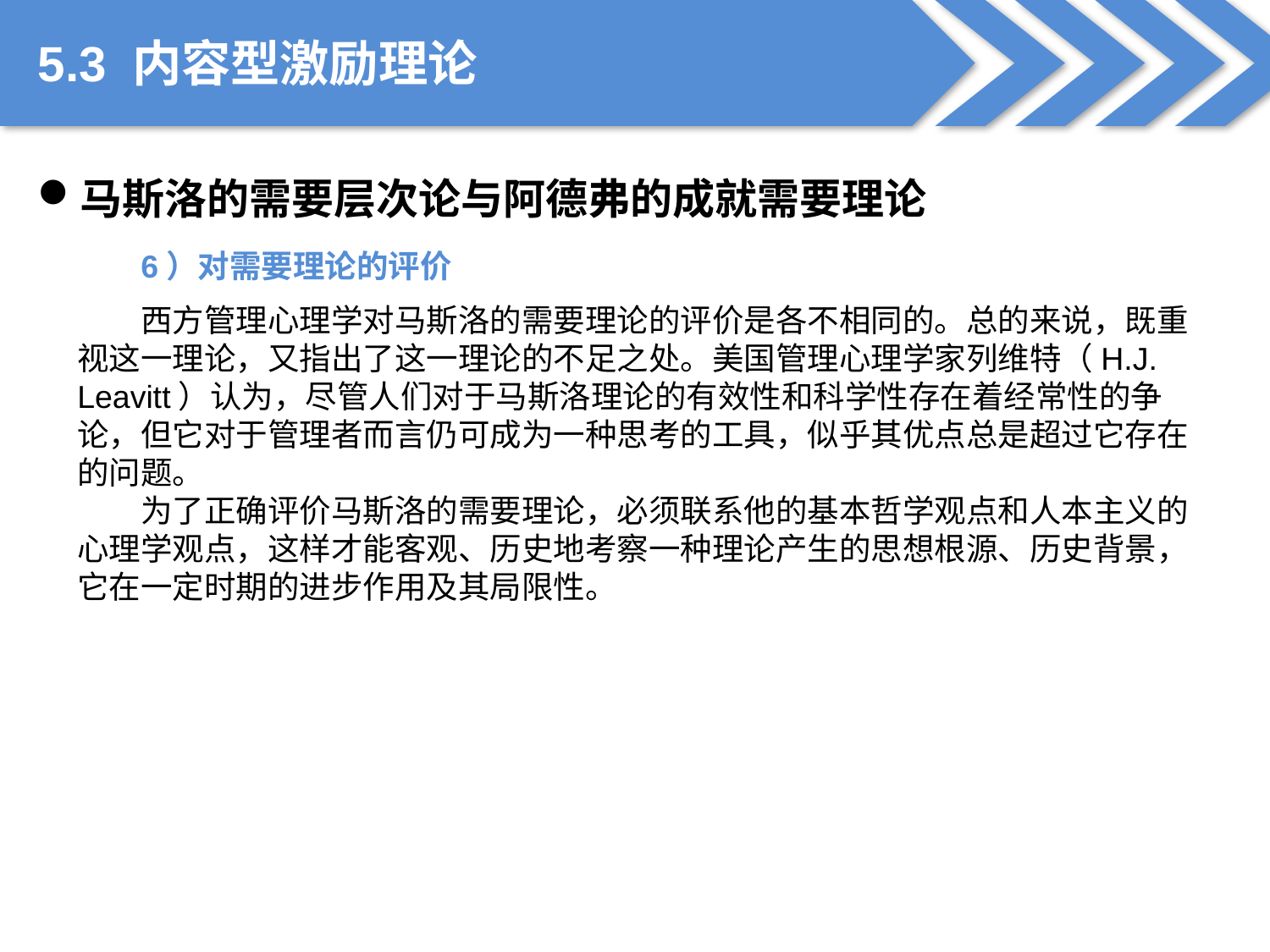

5.3 内容型激励理论
马斯洛的需要层次论与阿德弗的成就需要理论
6）对需要理论的评价
西方管理心理学对马斯洛的需要理论的评价是各不相同的。总的来说，既重视这一理论，又指出了这一理论的不足之处。美国管理心理学家列维特（H.J. Leavitt）认为，尽管人们对于马斯洛理论的有效性和科学性存在着经常性的争论，但它对于管理者而言仍可成为一种思考的工具，似乎其优点总是超过它存在的问题。
为了正确评价马斯洛的需要理论，必须联系他的基本哲学观点和人本主义的心理学观点，这样才能客观、历史地考察一种理论产生的思想根源、历史背景，它在一定时期的进步作用及其局限性。